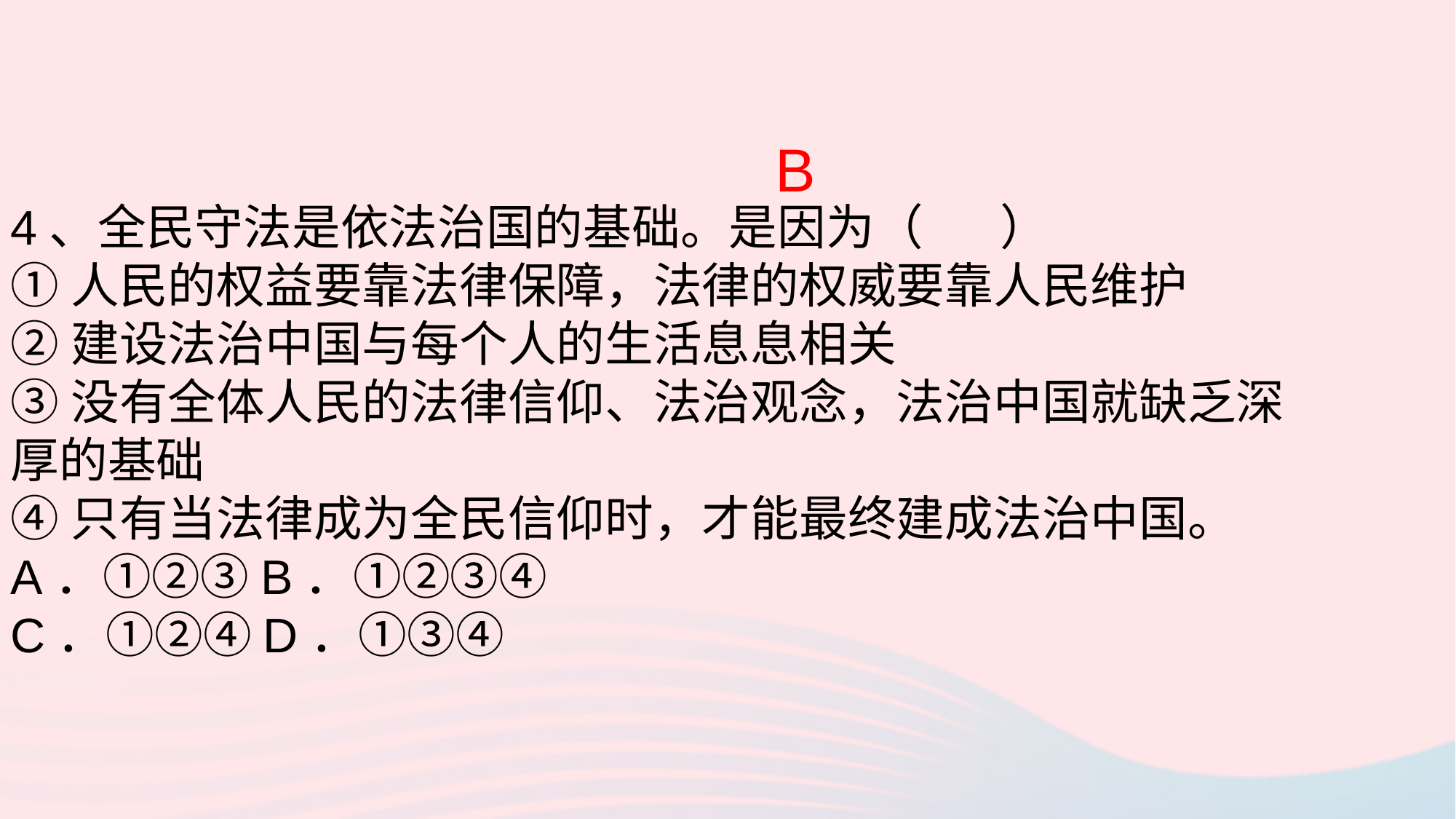

B
4、全民守法是依法治国的基础。是因为（       ）
①人民的权益要靠法律保障，法律的权威要靠人民维护
②建设法治中国与每个人的生活息息相关
③没有全体人民的法律信仰、法治观念，法治中国就缺乏深厚的基础
④只有当法律成为全民信仰时，才能最终建成法治中国。
A．①②③B．①②③④
C．①②④D．①③④